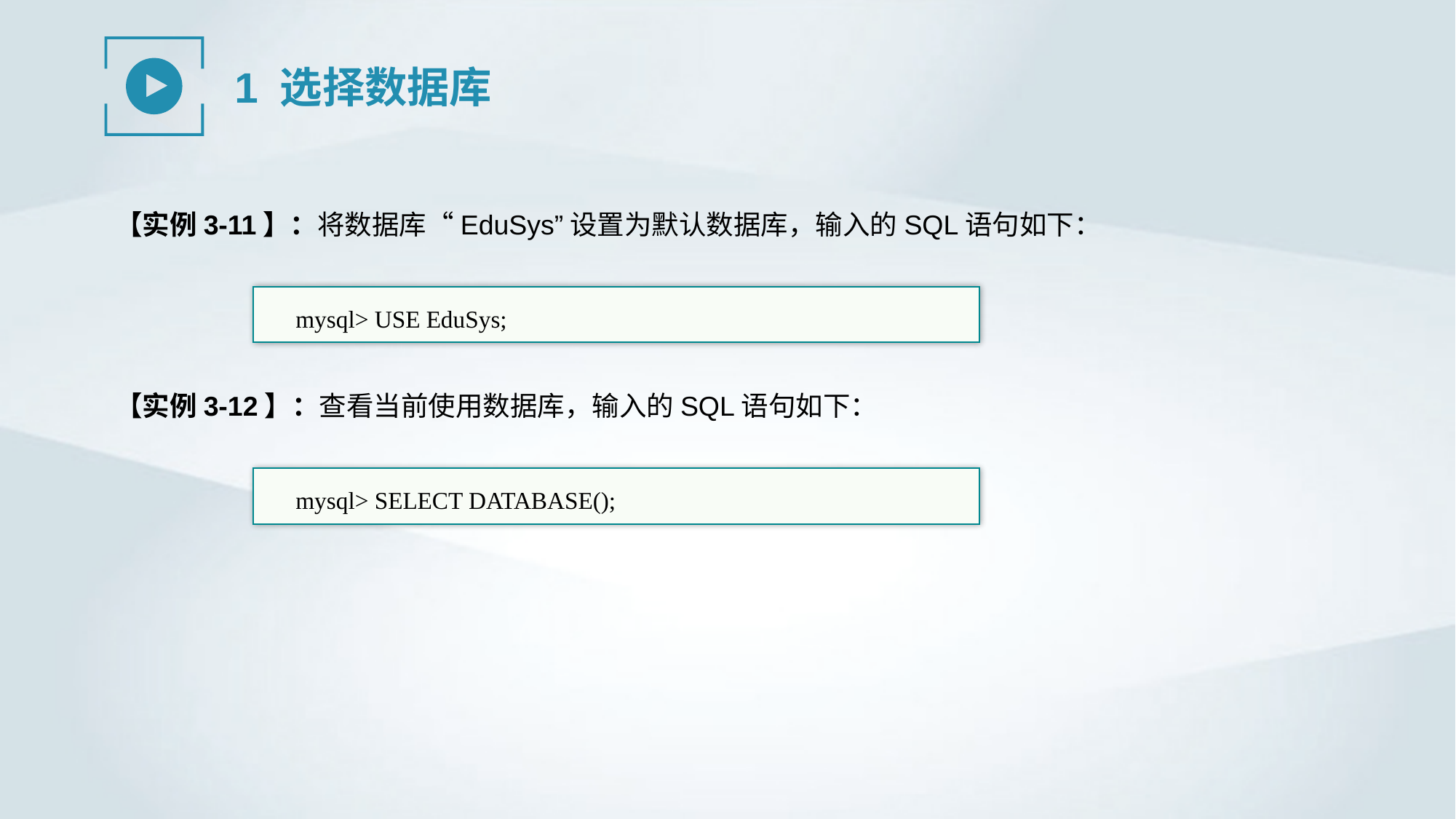

1 选择数据库
【实例3-11】：将数据库“EduSys”设置为默认数据库，输入的SQL语句如下：
mysql> USE EduSys;
【实例3-12】：查看当前使用数据库，输入的SQL语句如下：
mysql> SELECT DATABASE();